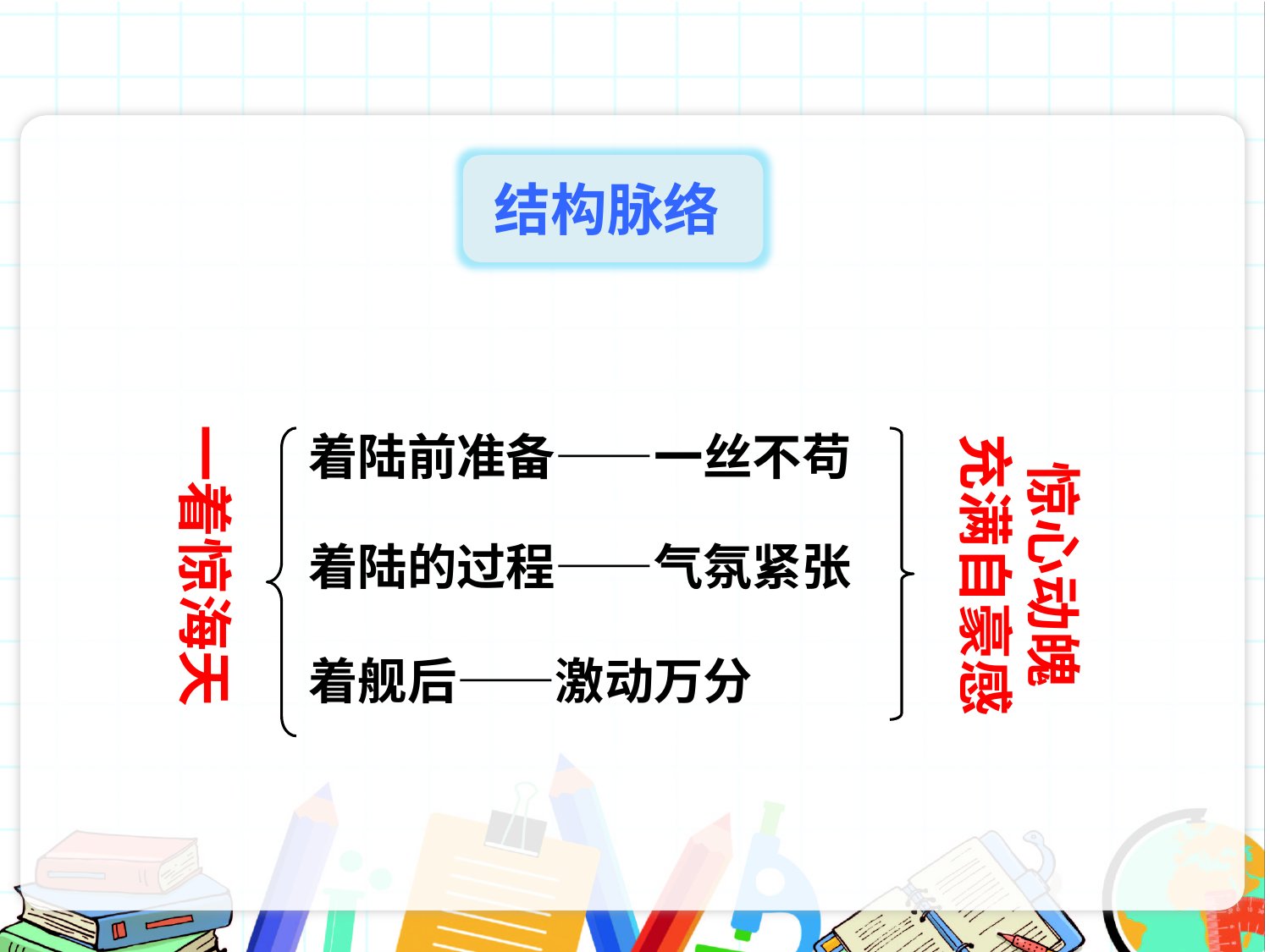

结构脉络
一着惊海天
惊心动魄
充满自豪感
着陆前准备——一丝不苟

着陆的过程——气氛紧张
着舰后——激动万分